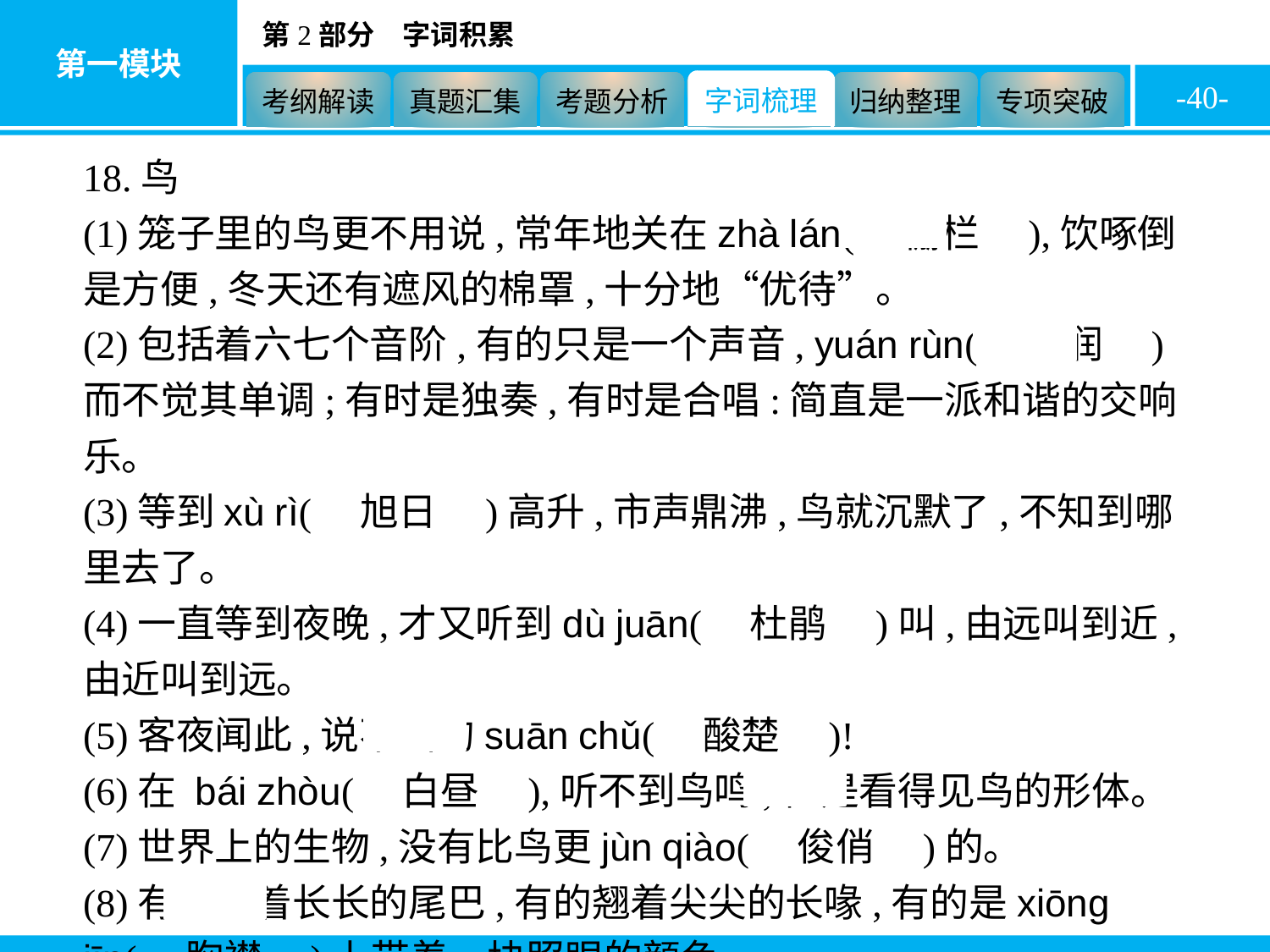

-40-
18.鸟
(1)笼子里的鸟更不用说,常年地关在zhà lán(　栅栏　),饮啄倒是方便,冬天还有遮风的棉罩,十分地“优待”。
(2)包括着六七个音阶,有的只是一个声音, yuán rùn(　圆润　)而不觉其单调;有时是独奏,有时是合唱:简直是一派和谐的交响乐。
(3)等到xù rì(　旭日　)高升,市声鼎沸,鸟就沉默了,不知到哪里去了。
(4)一直等到夜晚,才又听到dù juān(　杜鹃　)叫,由远叫到近,由近叫到远。
(5)客夜闻此,说不出的suān chǔ(　酸楚　)!
(6)在 bái zhòu(　白昼　),听不到鸟鸣,但是看得见鸟的形体。
(7)世界上的生物,没有比鸟更jùn qiào(　俊俏　)的。
(8)有的曳着长长的尾巴,有的翘着尖尖的长喙,有的是xiōng jīn(　胸襟　)上带着一块照眼的颜色。